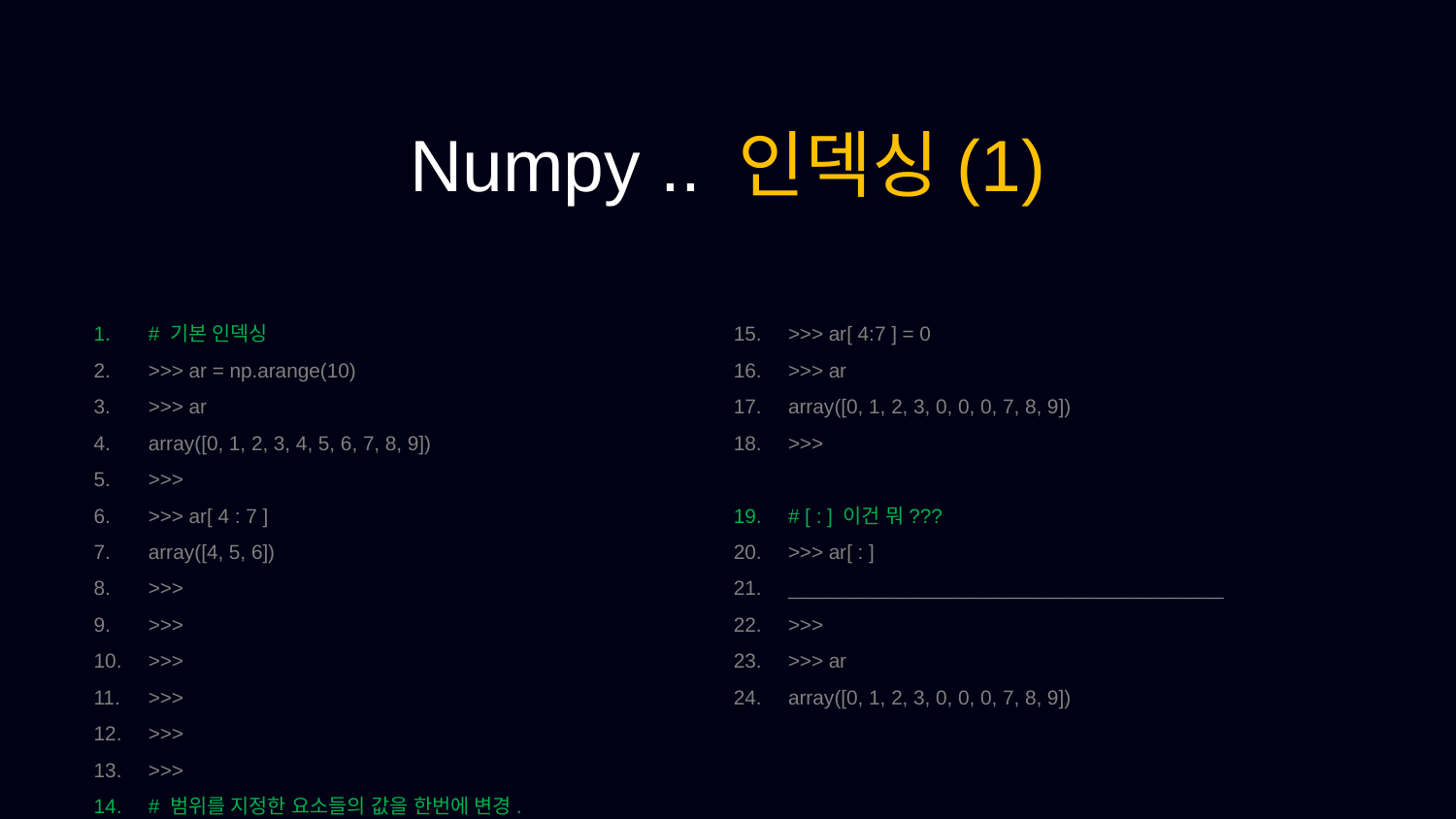

Numpy .. 인덱싱(1)
# 기본 인덱싱
>>> ar = np.arange(10)
>>> ar
array([0, 1, 2, 3, 4, 5, 6, 7, 8, 9])
>>>
>>> ar[ 4 : 7 ]
array([4, 5, 6])
>>>
>>>
>>>
>>>
>>>
>>>
# 범위를 지정한 요소들의 값을 한번에 변경.
>>> ar[ 4:7 ] = 0
>>> ar
array([0, 1, 2, 3, 0, 0, 0, 7, 8, 9])
>>>

# [ : ] 이건 뭐???
>>> ar[ : ]
_______________________________________
>>>
>>> ar
array([0, 1, 2, 3, 0, 0, 0, 7, 8, 9])